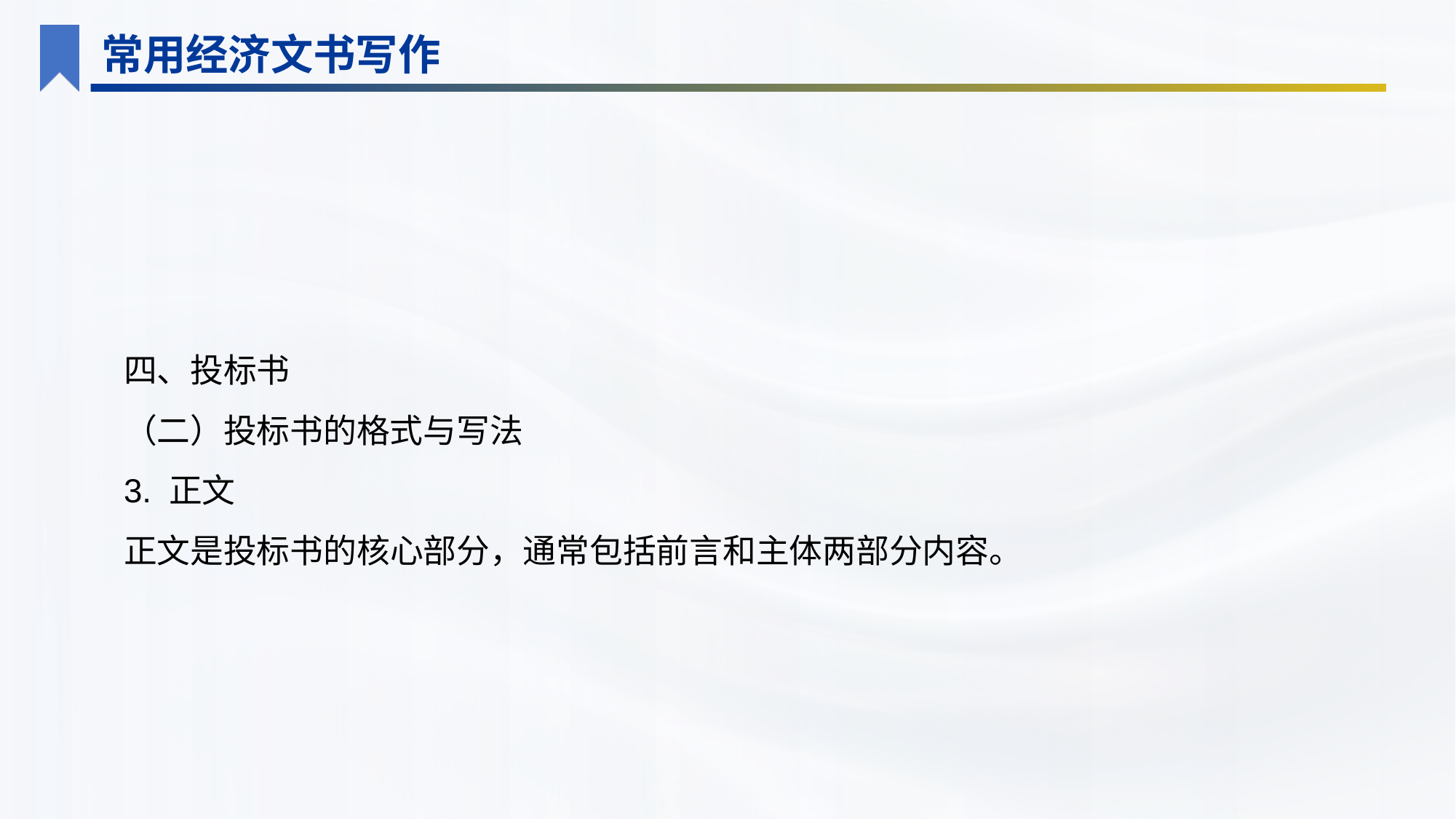

常用经济文书写作
四、投标书
（二）投标书的格式与写法
3. 正文
正文是投标书的核心部分，通常包括前言和主体两部分内容。